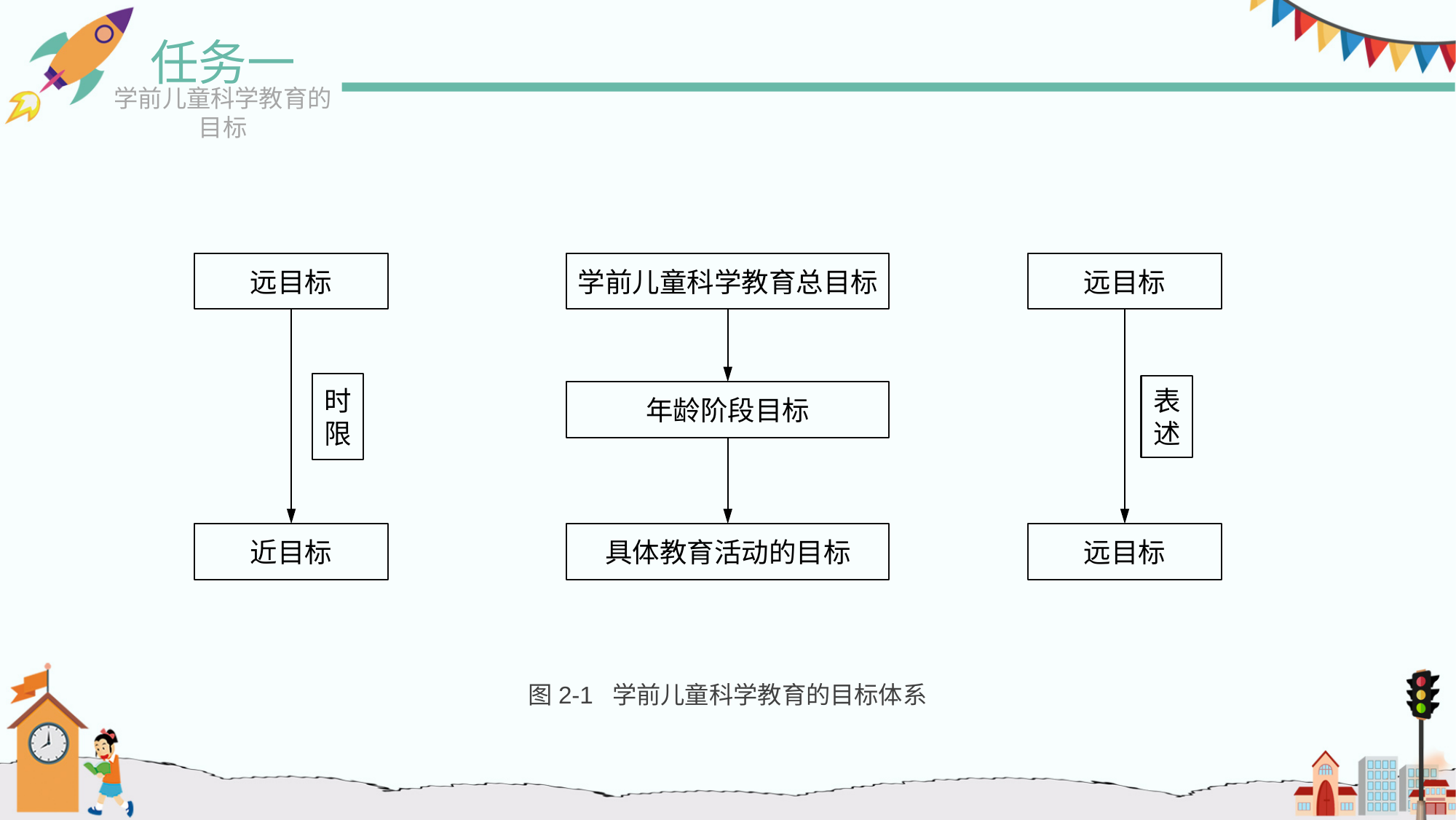

任务一
学前儿童科学教育的目标

远目标
学前儿童科学教育总目标
远目标
时限
表述
年龄阶段目标
近目标
具体教育活动的目标
远目标
图2-1  学前儿童科学教育的目标体系